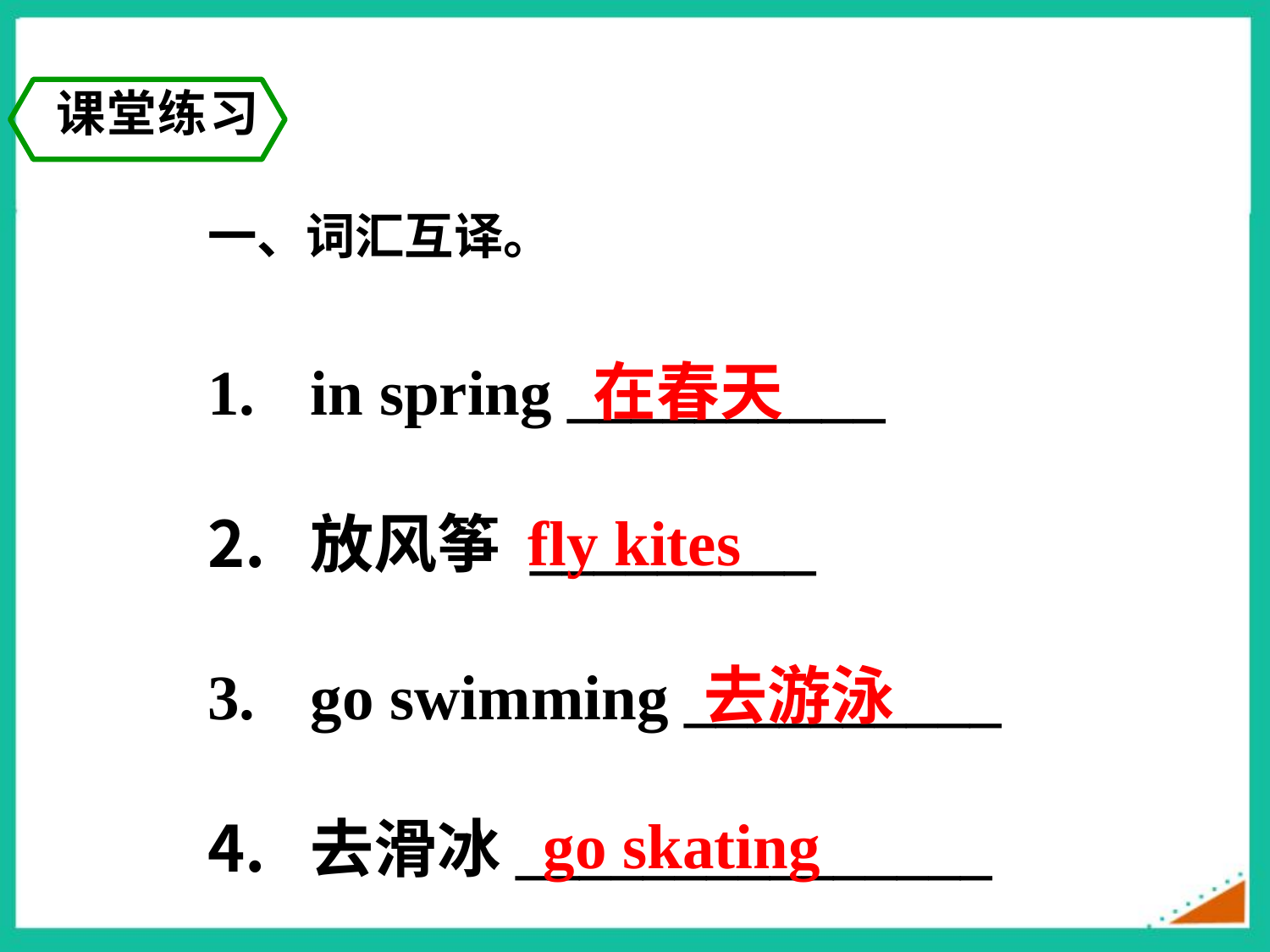

课堂练习

一、词汇互译。
in spring __________
放风筝 _________
go swimming __________
去滑冰_______________
在春天
fly kites
去游泳
go skating